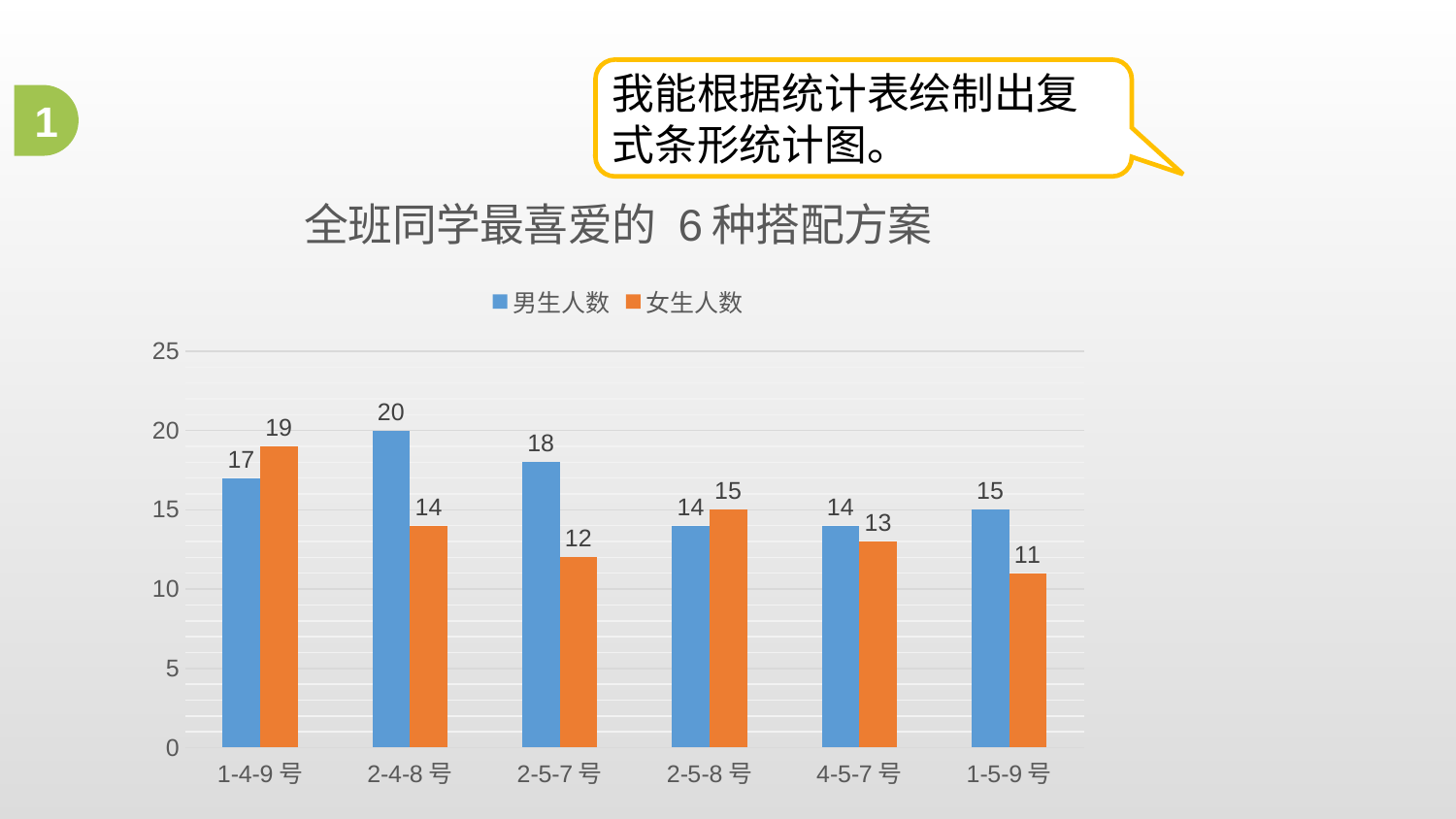

我能根据统计表绘制出复式条形统计图。
1

### Chart: 全班同学最喜爱的 6种搭配方案

| Category | 男生人数 | 女生人数 |
|---|---|---|
| 1-4-9号 | 17.0 | 19.0 |
| 2-4-8号 | 20.0 | 14.0 |
| 2-5-7号 | 18.0 | 12.0 |
| 2-5-8号 | 14.0 | 15.0 |
| 4-5-7号 | 14.0 | 13.0 |
| 1-5-9号 | 15.0 | 11.0 |